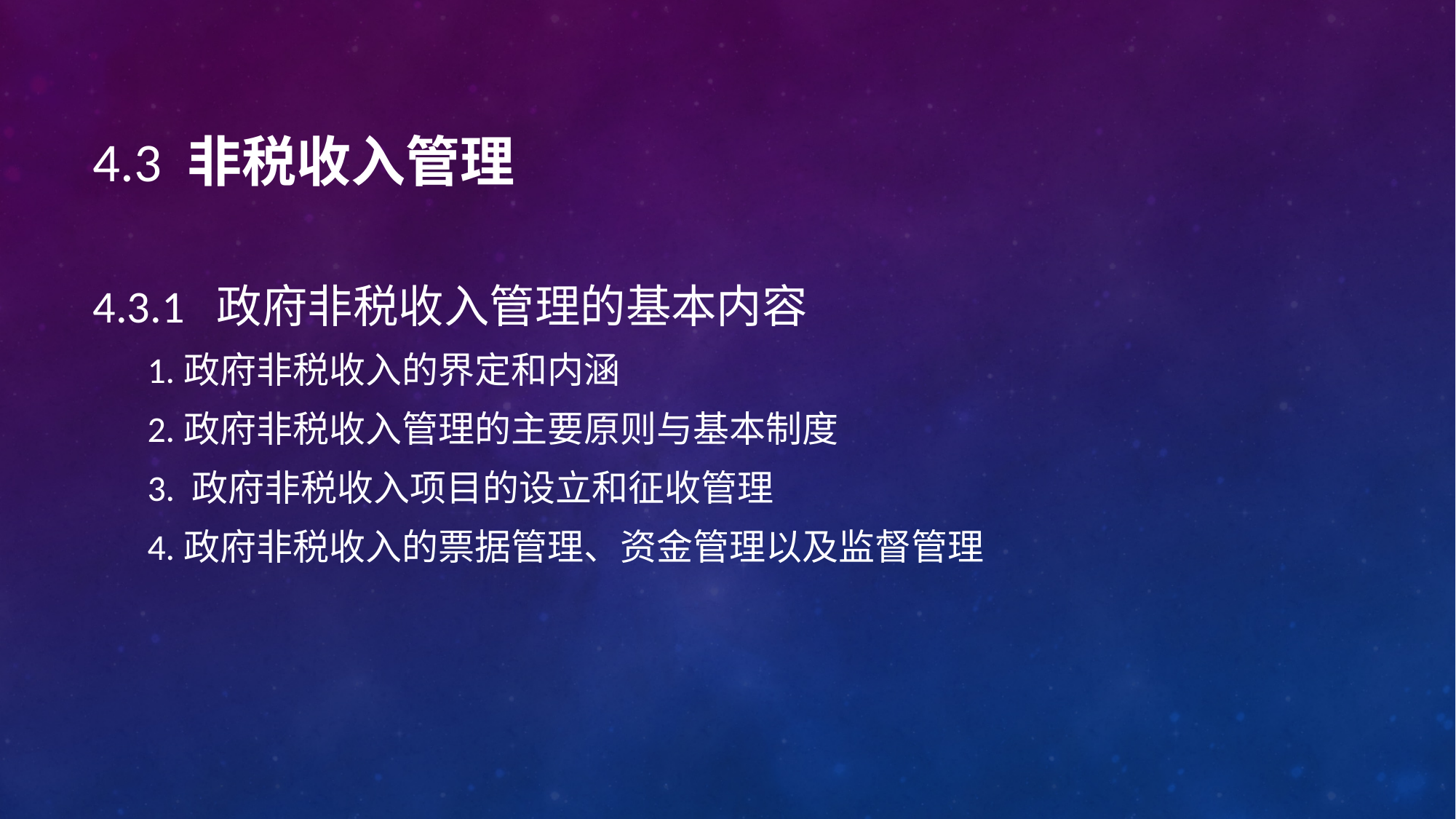

# 4.3 非税收入管理
4.3.1  政府非税收入管理的基本内容
1.政府非税收入的界定和内涵
2.政府非税收入管理的主要原则与基本制度
3. 政府非税收入项目的设立和征收管理
4.政府非税收入的票据管理、资金管理以及监督管理